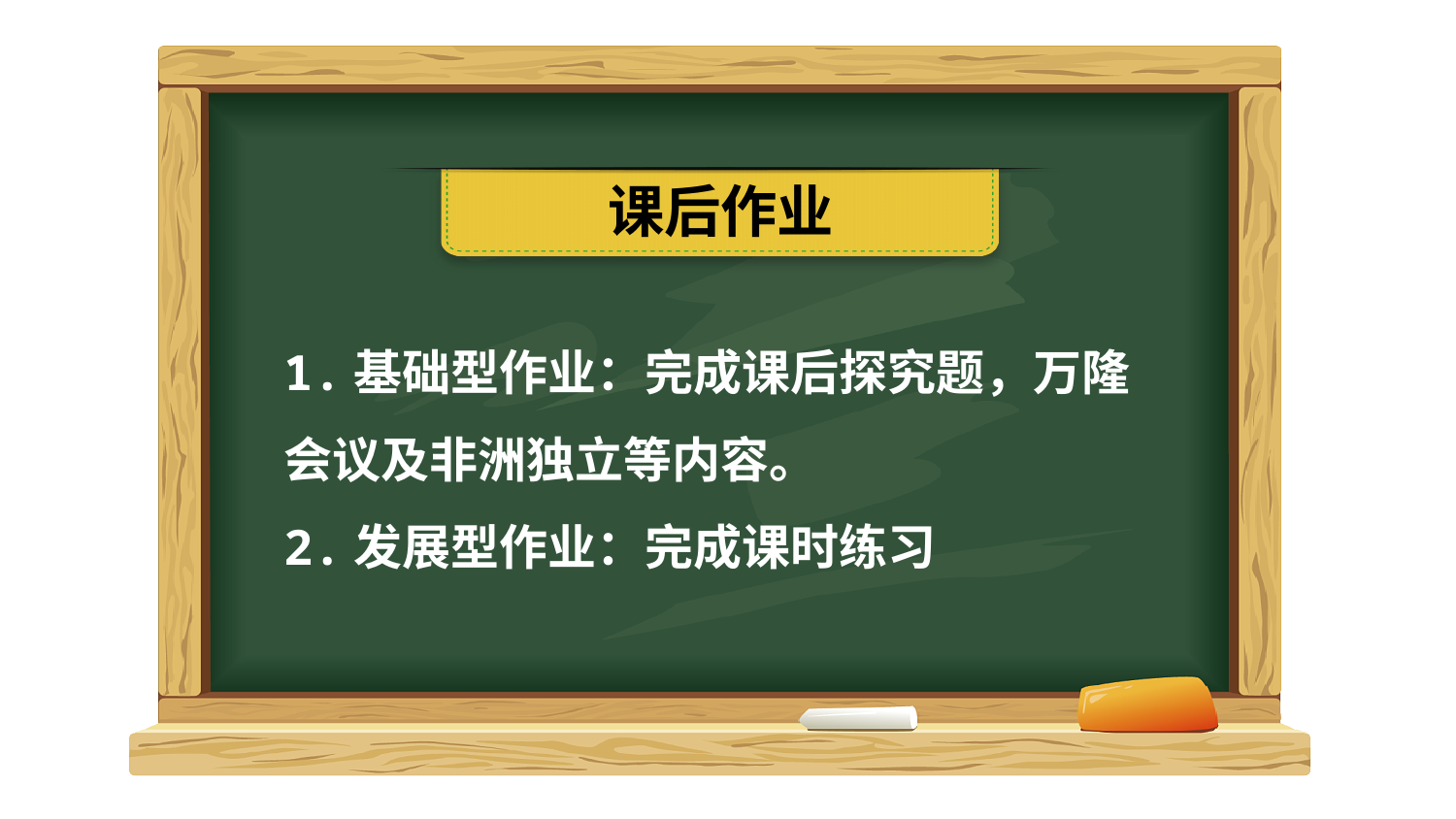

1.基础型作业：完成课后探究题，万隆会议及非洲独立等内容。
2.发展型作业：完成课时练习